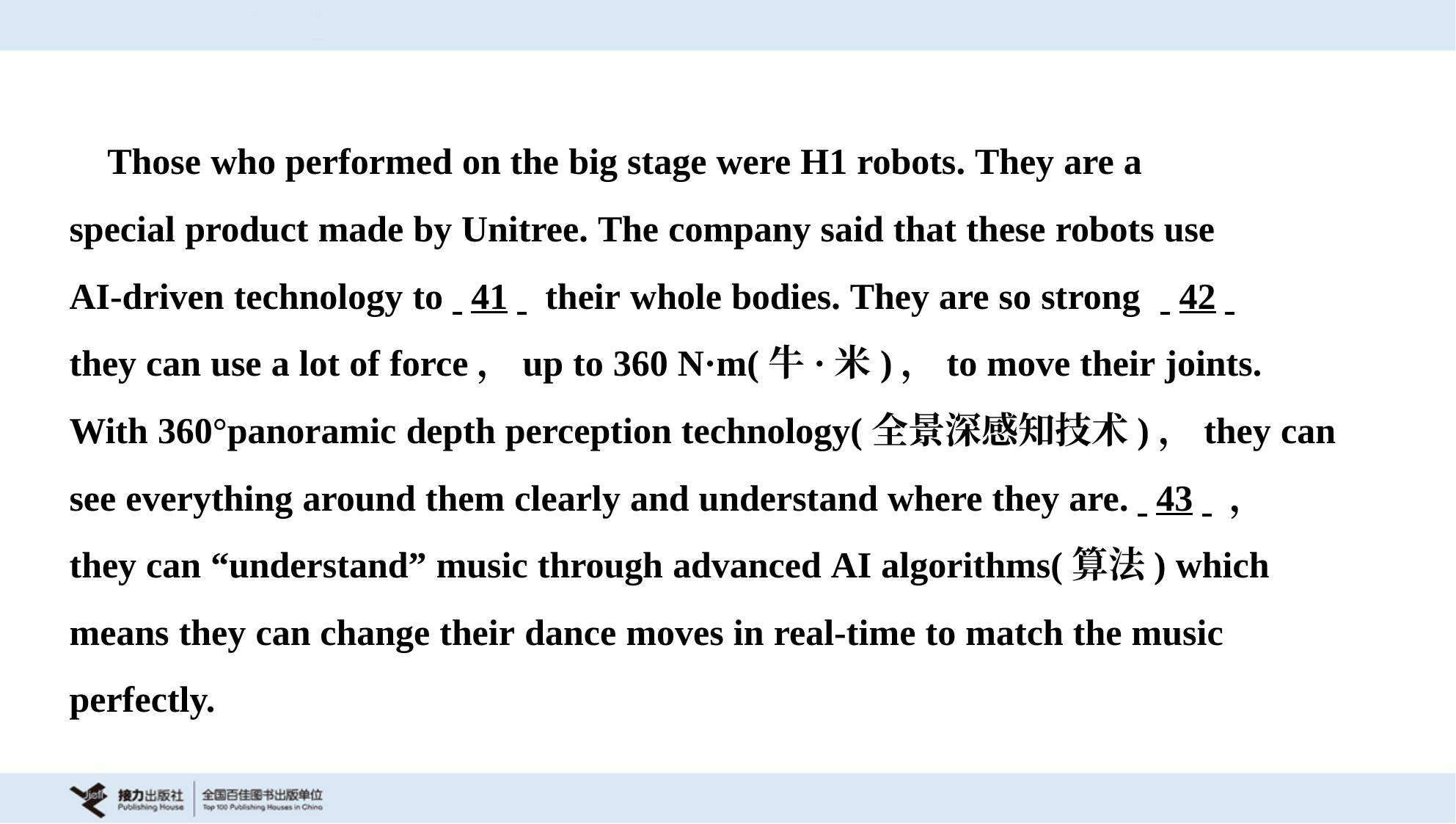

Those who performed on the big stage were H1 robots. They are a
special product made by Unitree. The company said that these robots use
AI-driven technology to. .41. . their whole bodies. They are so strong . .42. .
they can use a lot of force，up to 360 N·m(牛·米)，to move their joints.
With 360°panoramic depth perception technology(全景深感知技术)，they can
see everything around them clearly and understand where they are.. .43. .，
they can “understand” music through advanced AI algorithms(算法) which
means they can change their dance moves in real-time to match the music
perfectly.